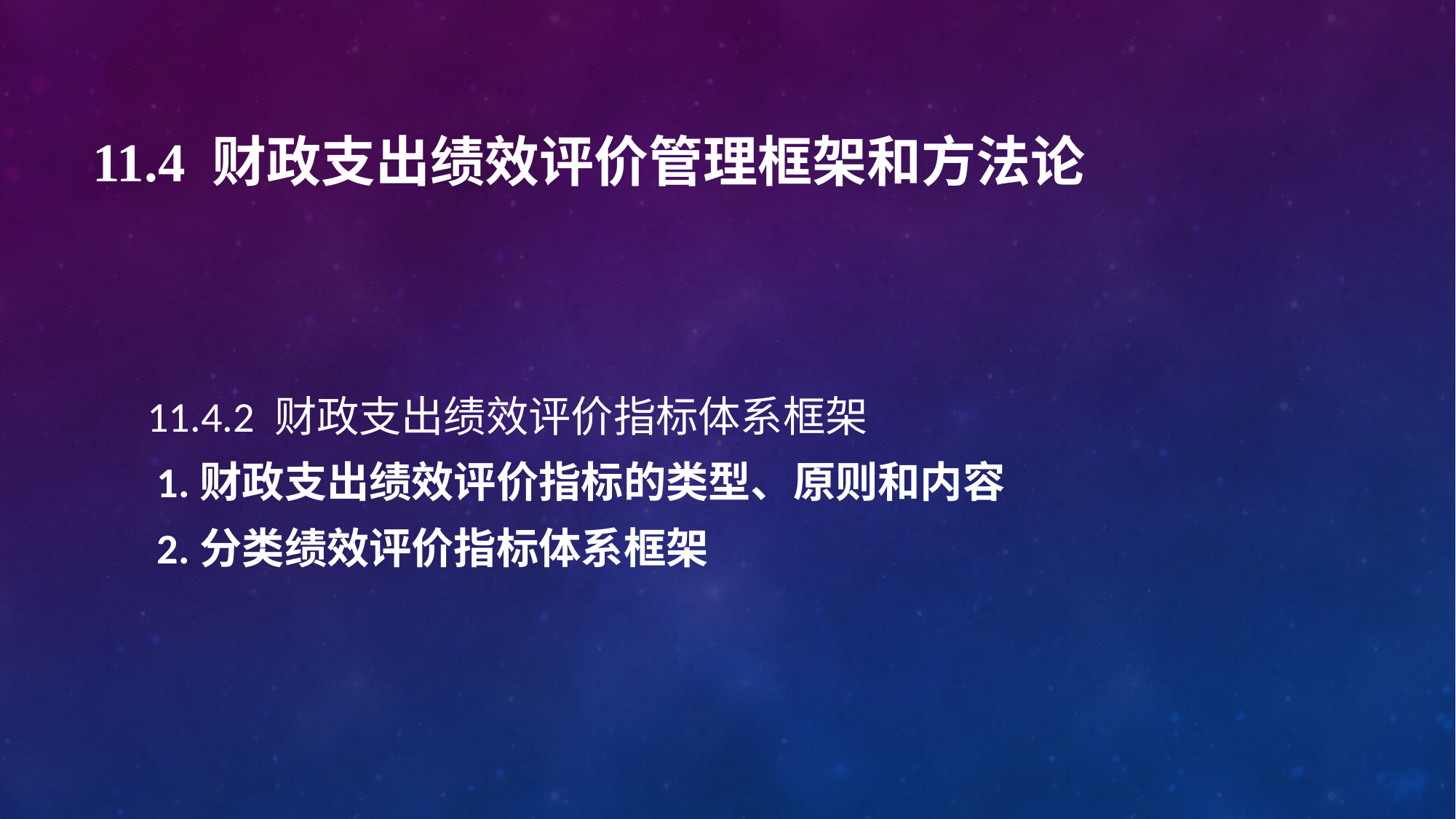

# 11.4 财政支出绩效评价管理框架和方法论
11.4.2 财政支出绩效评价指标体系框架
 1.财政支出绩效评价指标的类型、原则和内容
 2.分类绩效评价指标体系框架